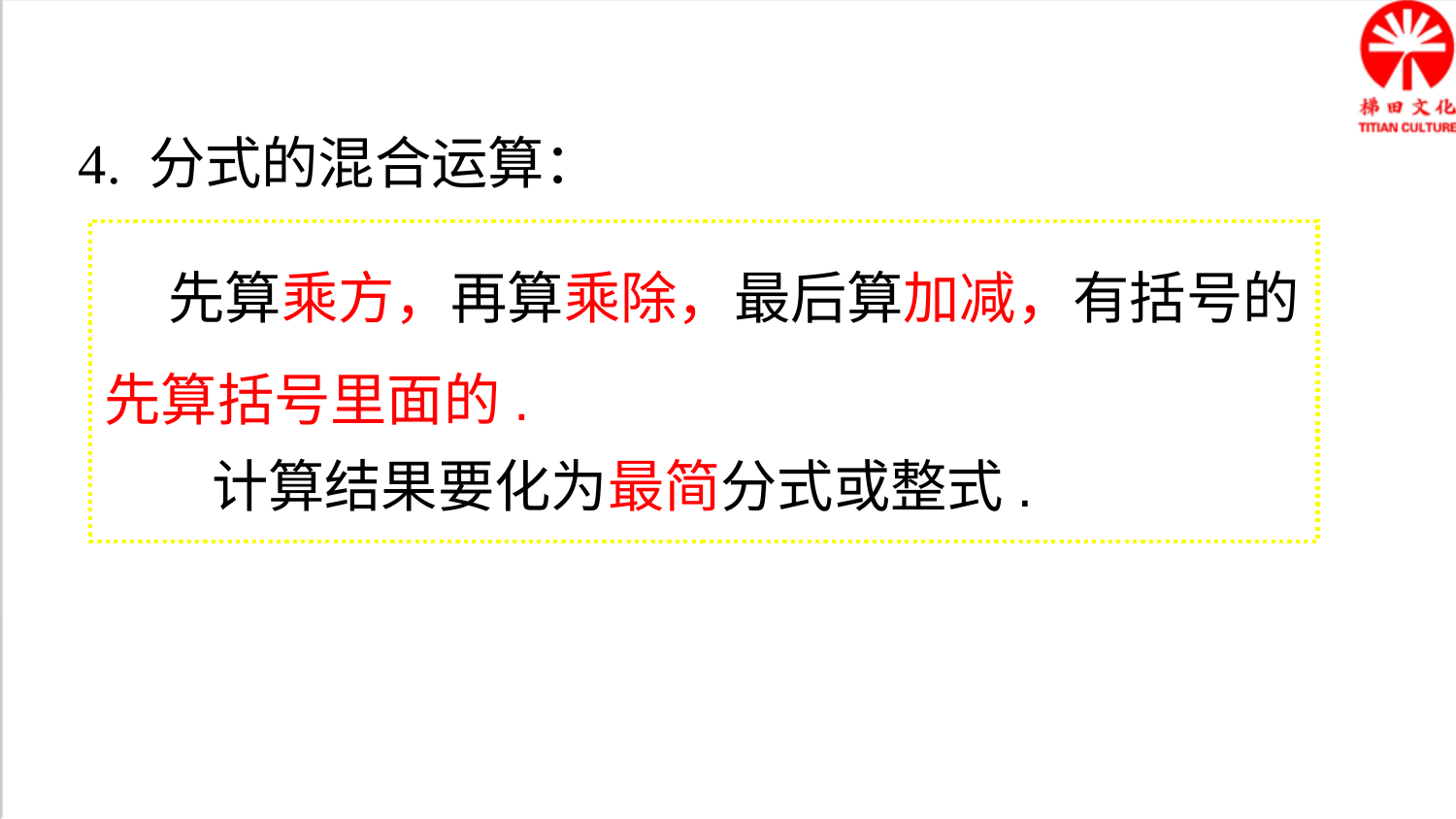

4. 分式的混合运算：
    先算乘方，再算乘除，最后算加减，有括号的先算括号里面的.

计算结果要化为最简分式或整式.